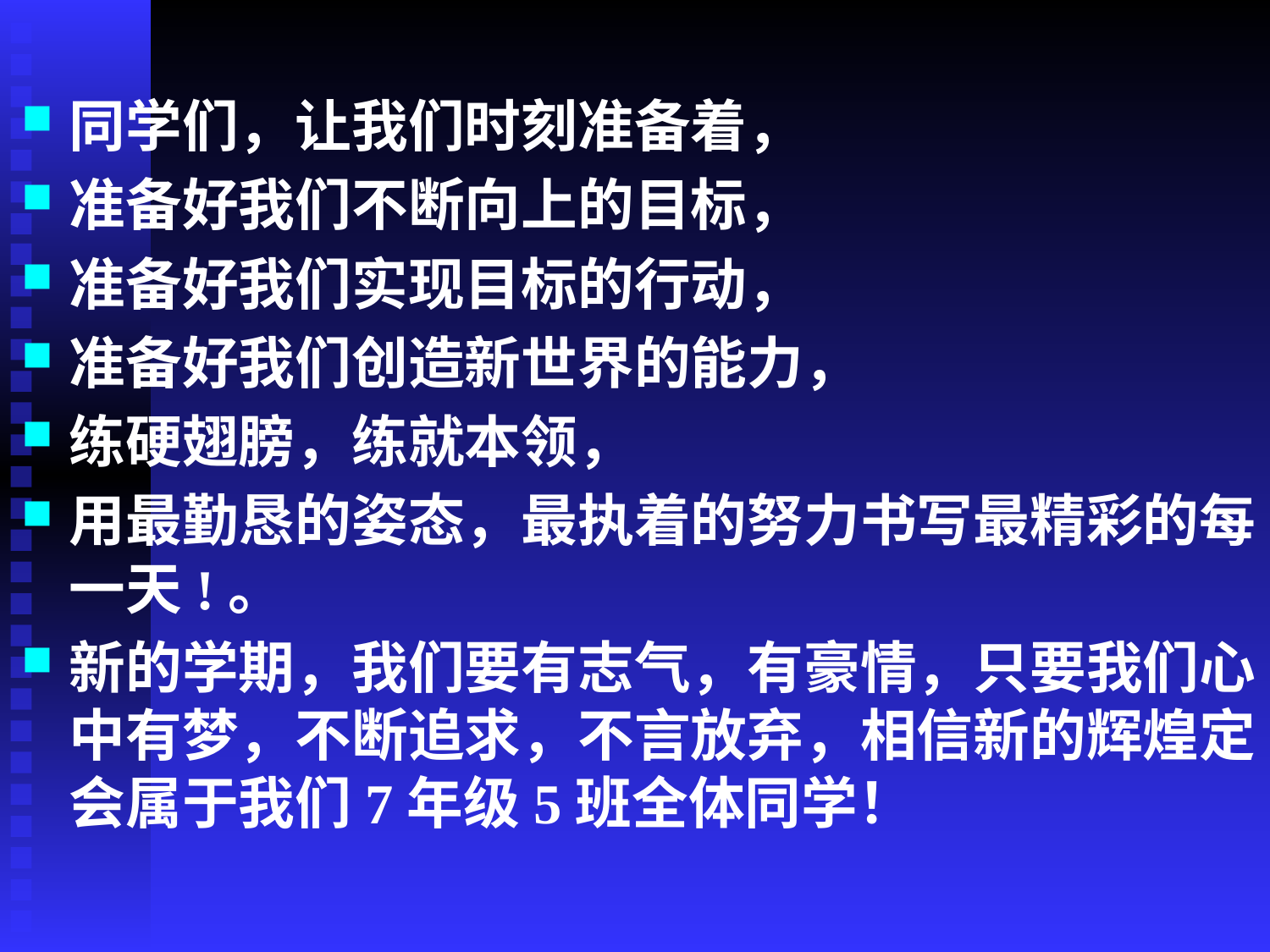

同学们，让我们时刻准备着，
准备好我们不断向上的目标，
准备好我们实现目标的行动，
准备好我们创造新世界的能力，
练硬翅膀，练就本领，
用最勤恳的姿态，最执着的努力书写最精彩的每一天!。
新的学期，我们要有志气，有豪情，只要我们心中有梦，不断追求，不言放弃，相信新的辉煌定会属于我们7年级5班全体同学！